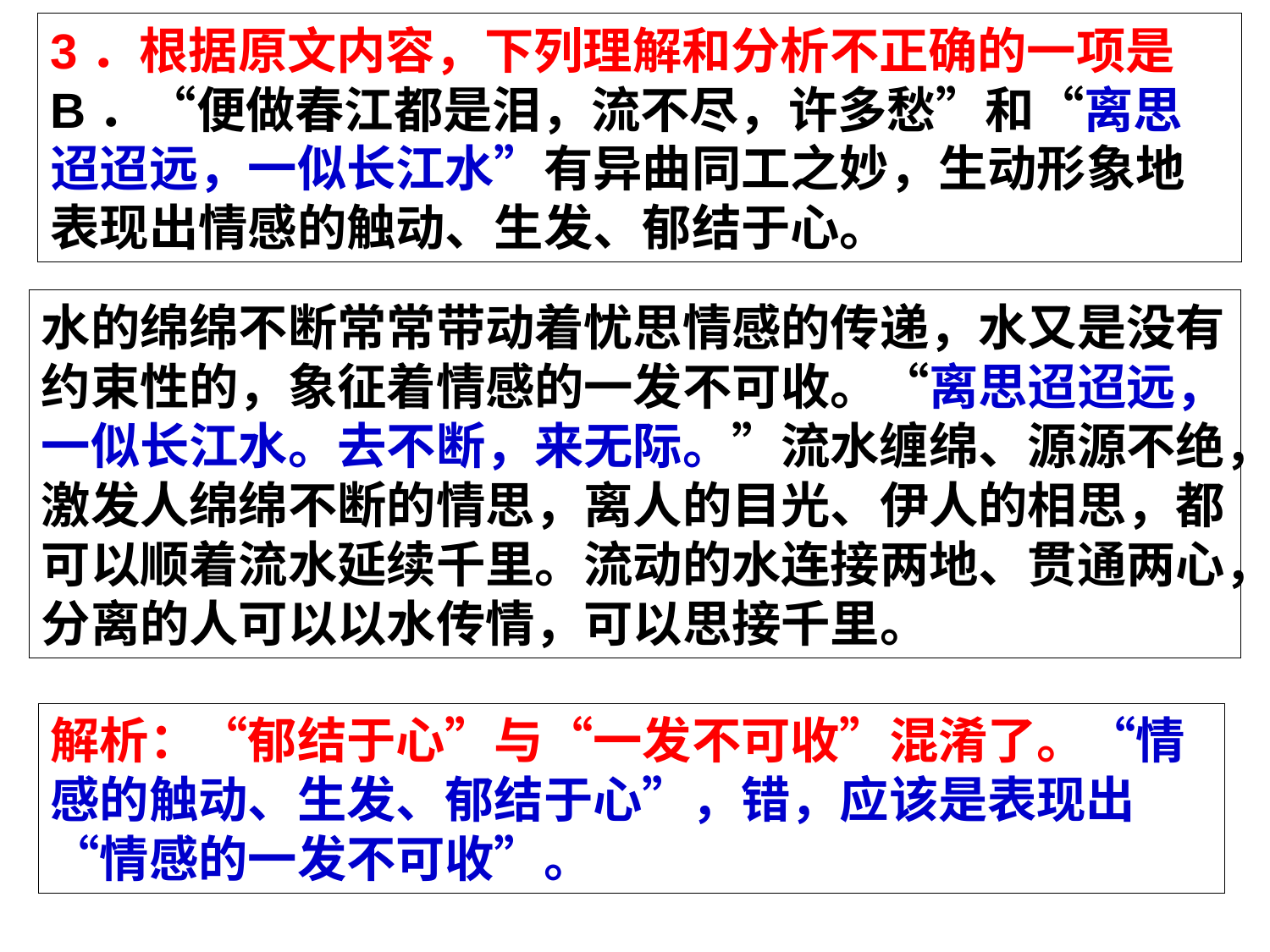

3．根据原文内容，下列理解和分析不正确的一项是
B．“便做春江都是泪，流不尽，许多愁”和“离思迢迢远，一似长江水”有异曲同工之妙，生动形象地表现出情感的触动、生发、郁结于心。
水的绵绵不断常常带动着忧思情感的传递，水又是没有约束性的，象征着情感的一发不可收。“离思迢迢远，一似长江水。去不断，来无际。”流水缠绵、源源不绝，激发人绵绵不断的情思，离人的目光、伊人的相思，都可以顺着流水延续千里。流动的水连接两地、贯通两心，分离的人可以以水传情，可以思接千里。
解析：“郁结于心”与“一发不可收”混淆了。“情感的触动、生发、郁结于心”，错，应该是表现出“情感的一发不可收”。